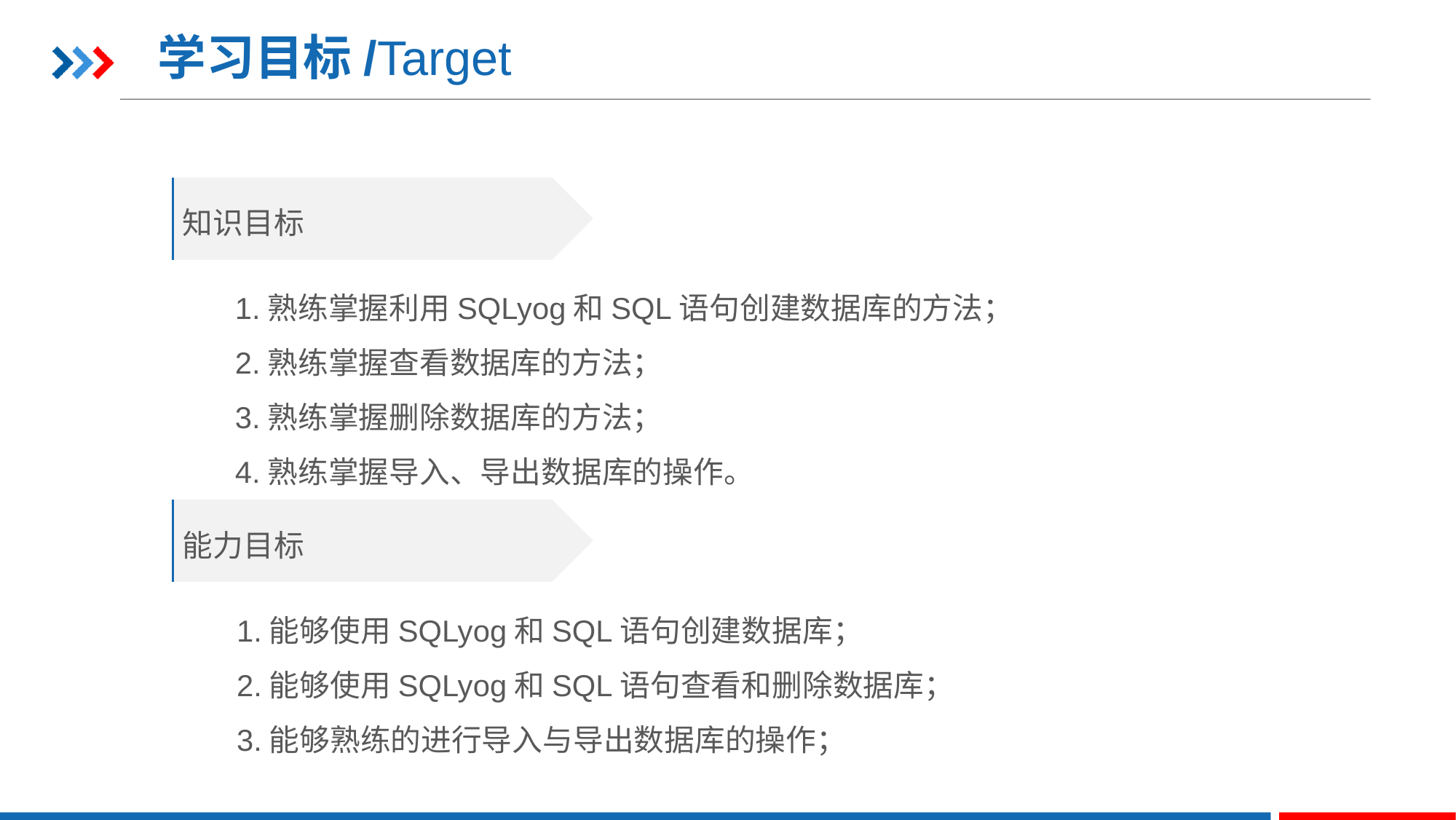

学习目标/Target
知识目标

1.熟练掌握利用SQLyog和SQL语句创建数据库的方法；
2.熟练掌握查看数据库的方法；
3.熟练掌握删除数据库的方法；
4.熟练掌握导入、导出数据库的操作。
能力目标

1.能够使用SQLyog和SQL语句创建数据库；
2.能够使用SQLyog和SQL语句查看和删除数据库；
3.能够熟练的进行导入与导出数据库的操作；